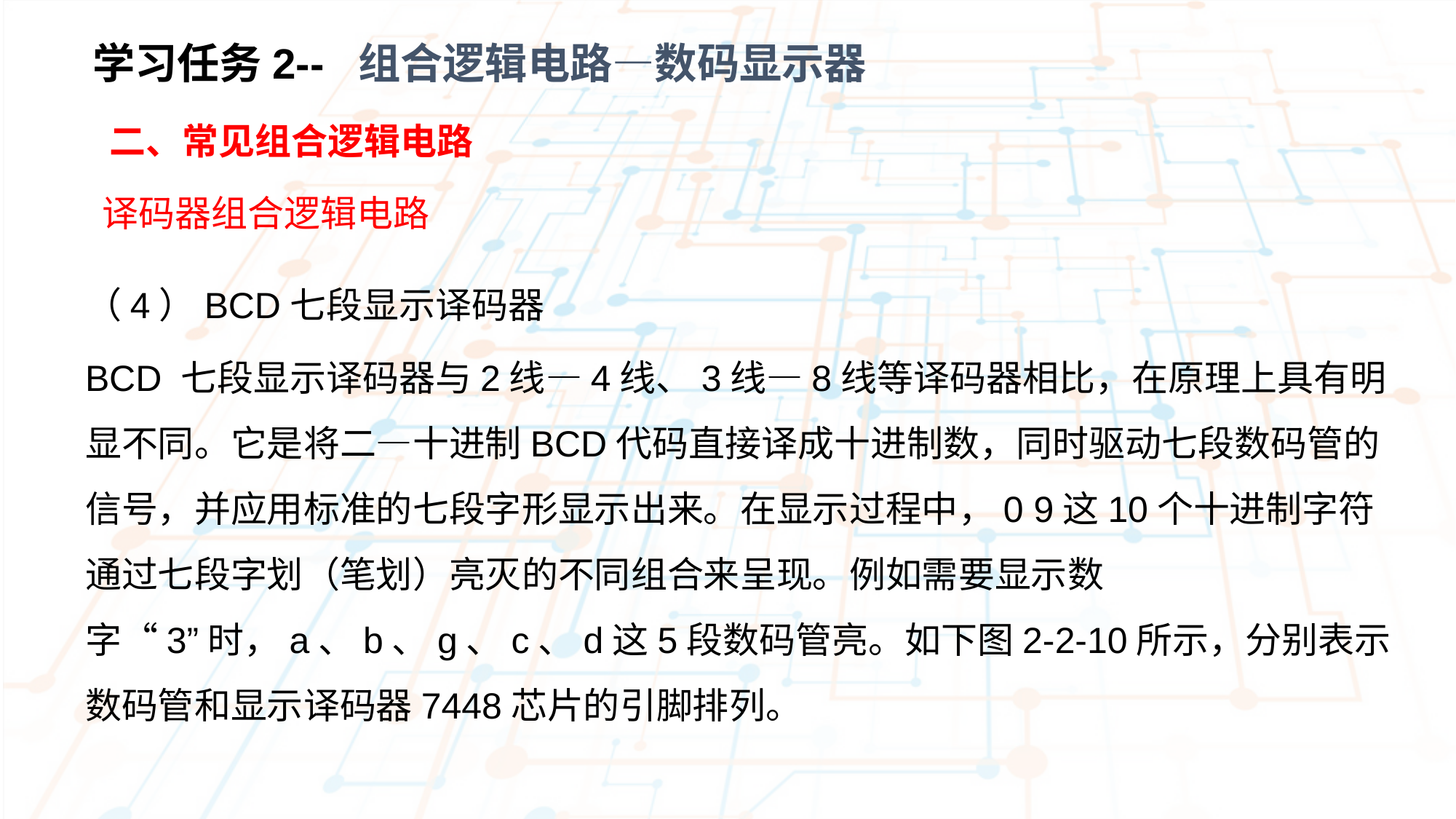

学习任务2--  组合逻辑电路—数码显示器
 二、常见组合逻辑电路

译码器组合逻辑电路
（4）BCD七段显示译码器
BCD 七段显示译码器与2线—4线、3线—8线等译码器相比，在原理上具有明显不同。它是将二—十进制BCD代码直接译成十进制数，同时驱动七段数码管的信号，并应用标准的七段字形显示出来。在显示过程中，0 9这10个十进制字符通过七段字划（笔划）亮灭的不同组合来呈现。例如需要显示数字“3”时，a、b、g、c、d这5段数码管亮。如下图2-2-10所示，分别表示数码管和显示译码器7448芯片的引脚排列。